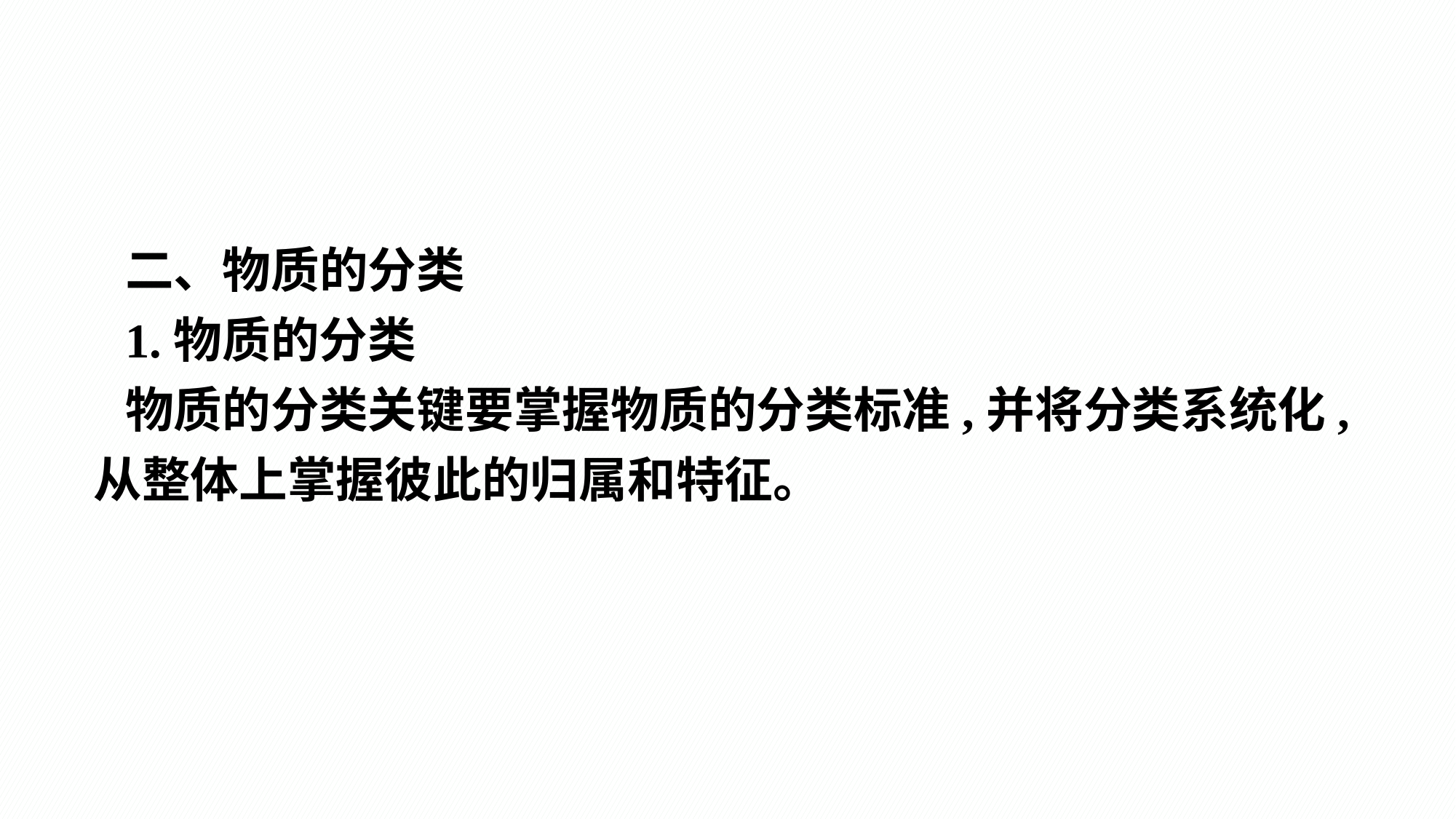

二、物质的分类
1.物质的分类
物质的分类关键要掌握物质的分类标准,并将分类系统化,从整体上掌握彼此的归属和特征。